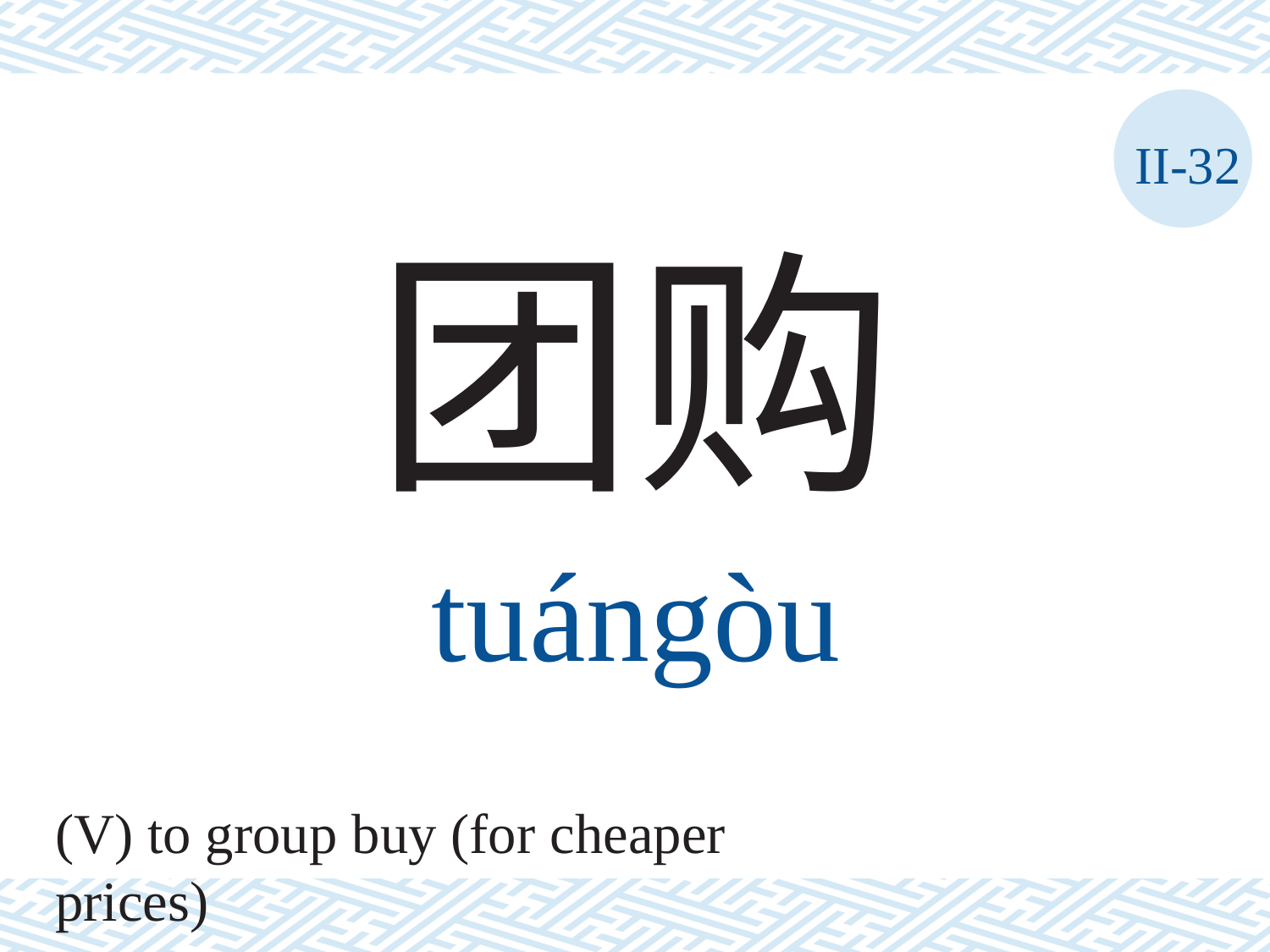

II-32
团购
tuángòu
(V) to group buy (for cheaper prices)